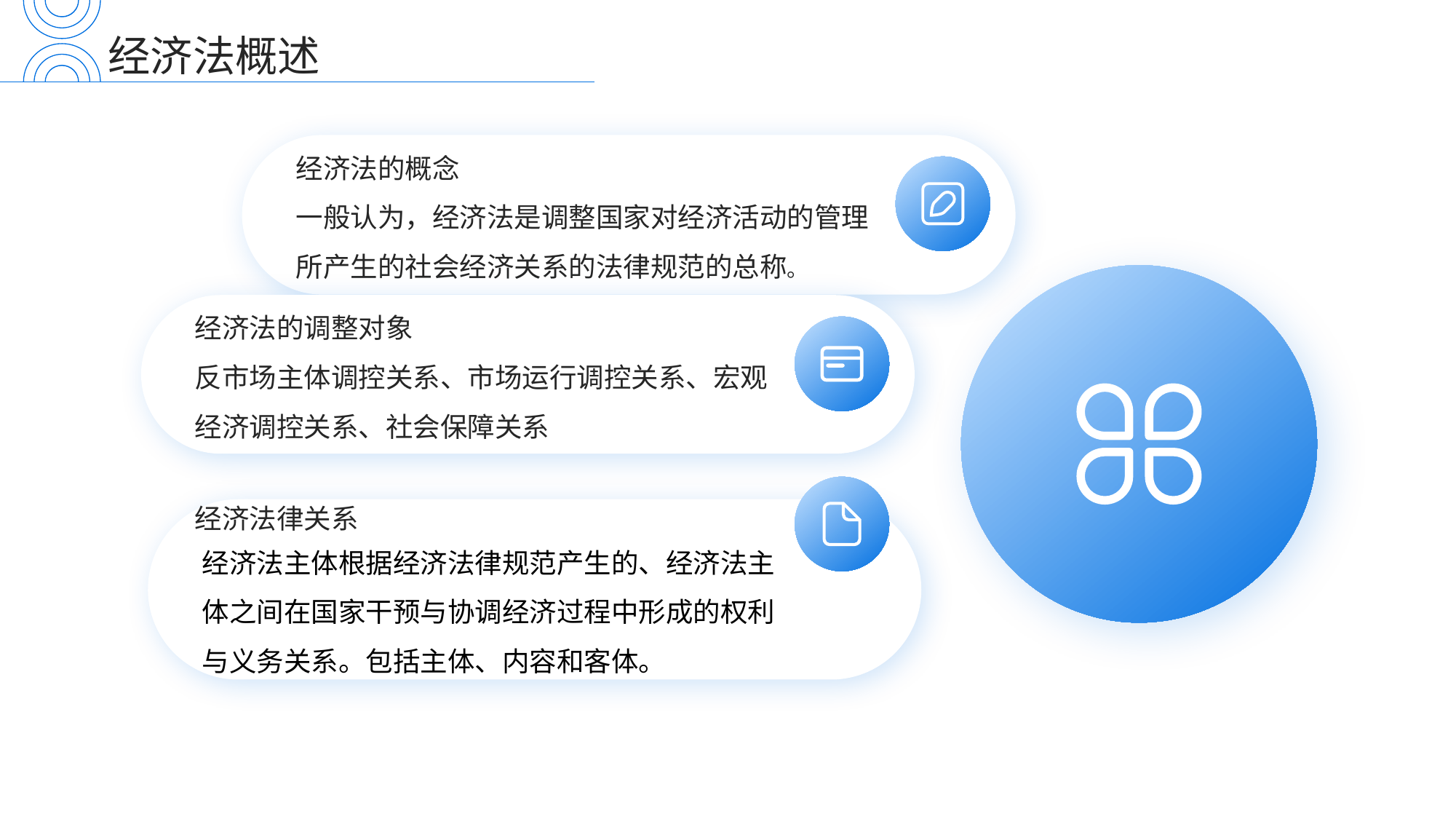

经济法概述

经济法的概念

一般认为，经济法是调整国家对经济活动的管理所产生的社会经济关系的法律规范的总称。

经济法的调整对象

反市场主体调控关系、市场运行调控关系、宏观经济调控关系、社会保障关系

经济法律关系

经济法主体根据经济法律规范产生的、经济法主体之间在国家干预与协调经济过程中形成的权利与义务关系。包括主体、内容和客体。